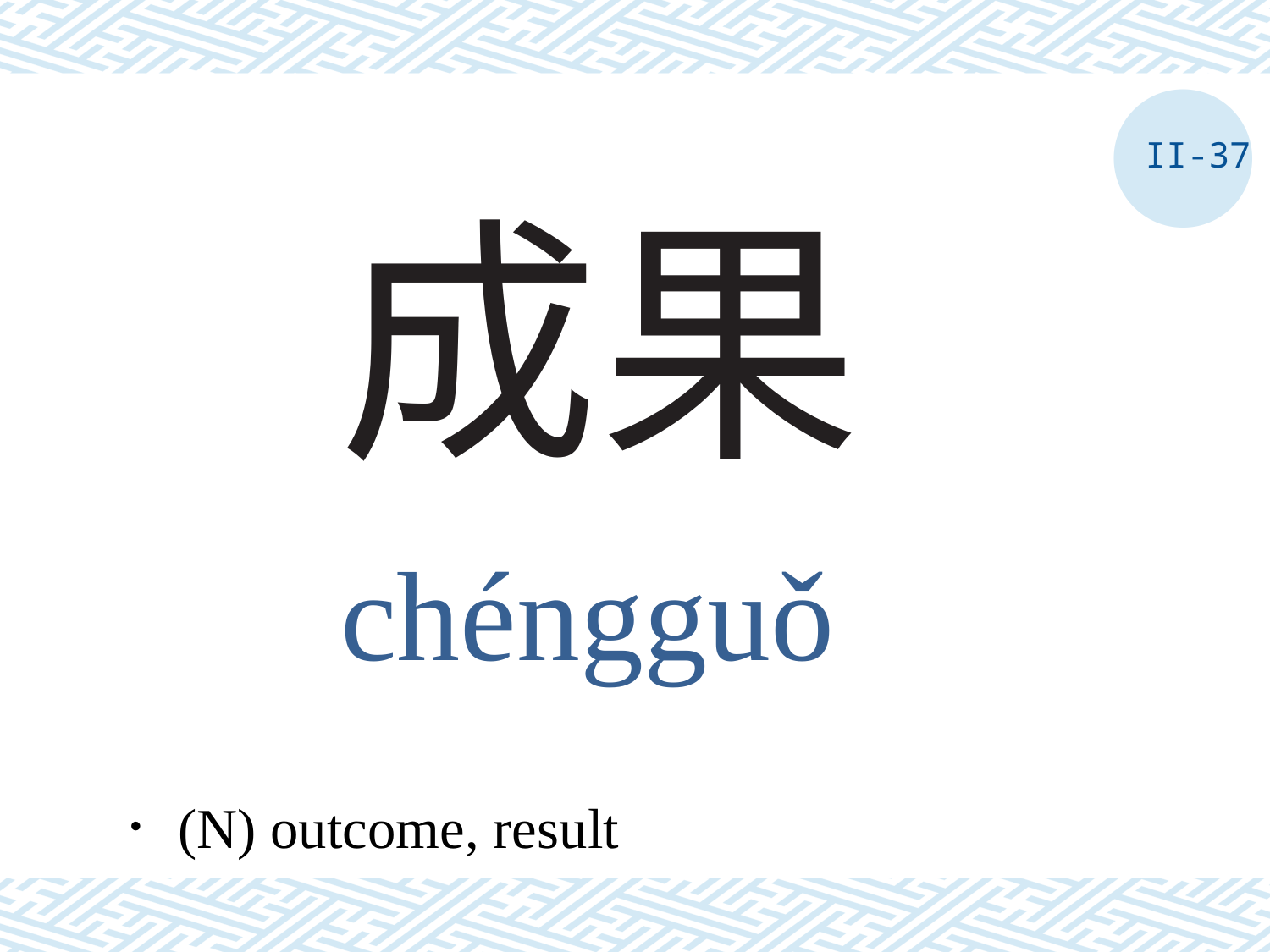

II-37

# 成果
chéngguǒ
．(N) outcome, result